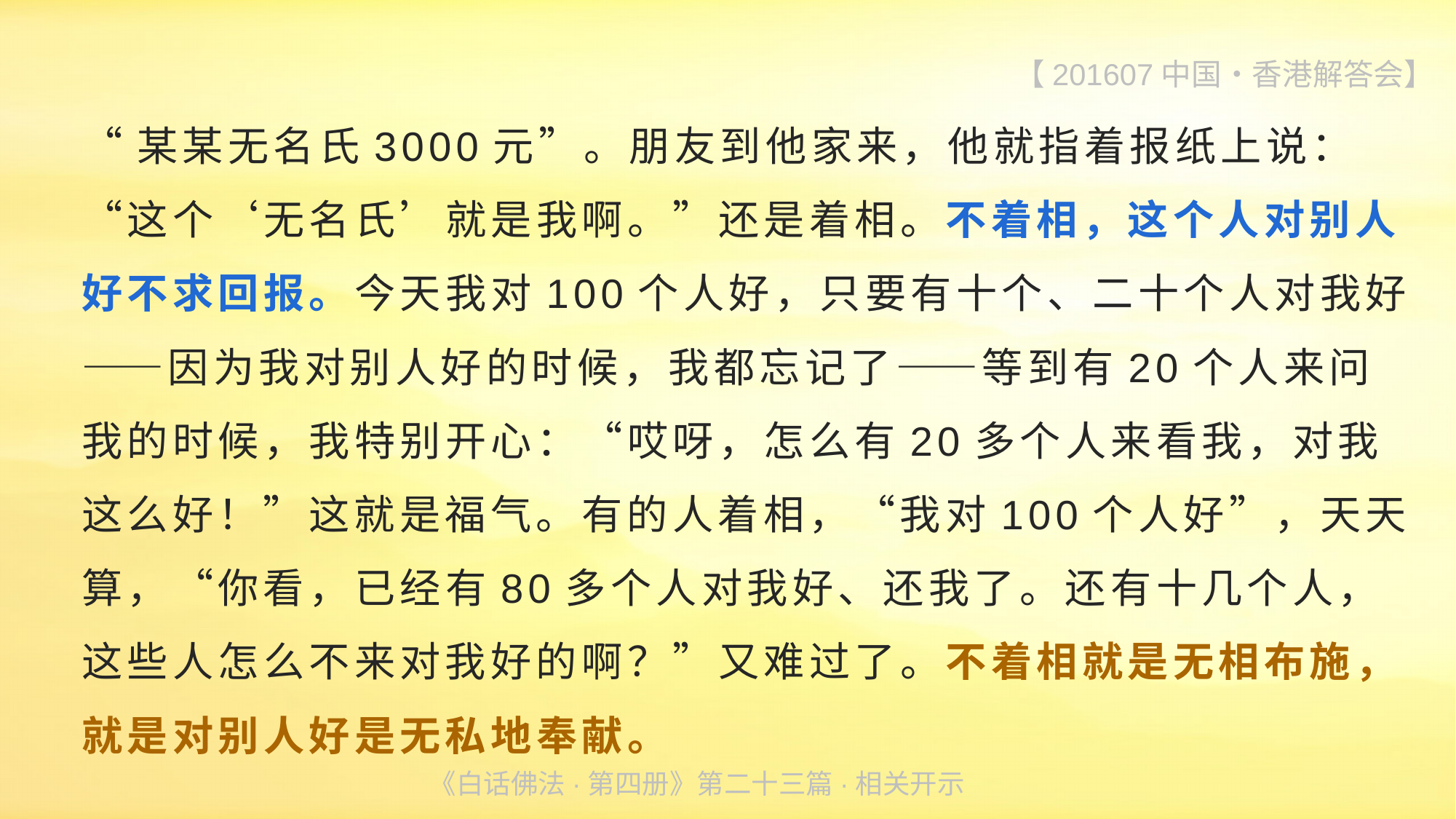

【201607中国•香港解答会】
“某某无名氏3000元”。朋友到他家来，他就指着报纸上说：“这个‘无名氏’就是我啊。”还是着相。不着相，这个人对别人好不求回报。今天我对100个人好，只要有十个、二十个人对我好——因为我对别人好的时候，我都忘记了——等到有20个人来问我的时候，我特别开心：“哎呀，怎么有20多个人来看我，对我这么好！”这就是福气。有的人着相，“我对100个人好”，天天算，“你看，已经有80多个人对我好、还我了。还有十几个人，这些人怎么不来对我好的啊？”又难过了。不着相就是无相布施，就是对别人好是无私地奉献。
《白话佛法·第四册》第二十三篇·相关开示